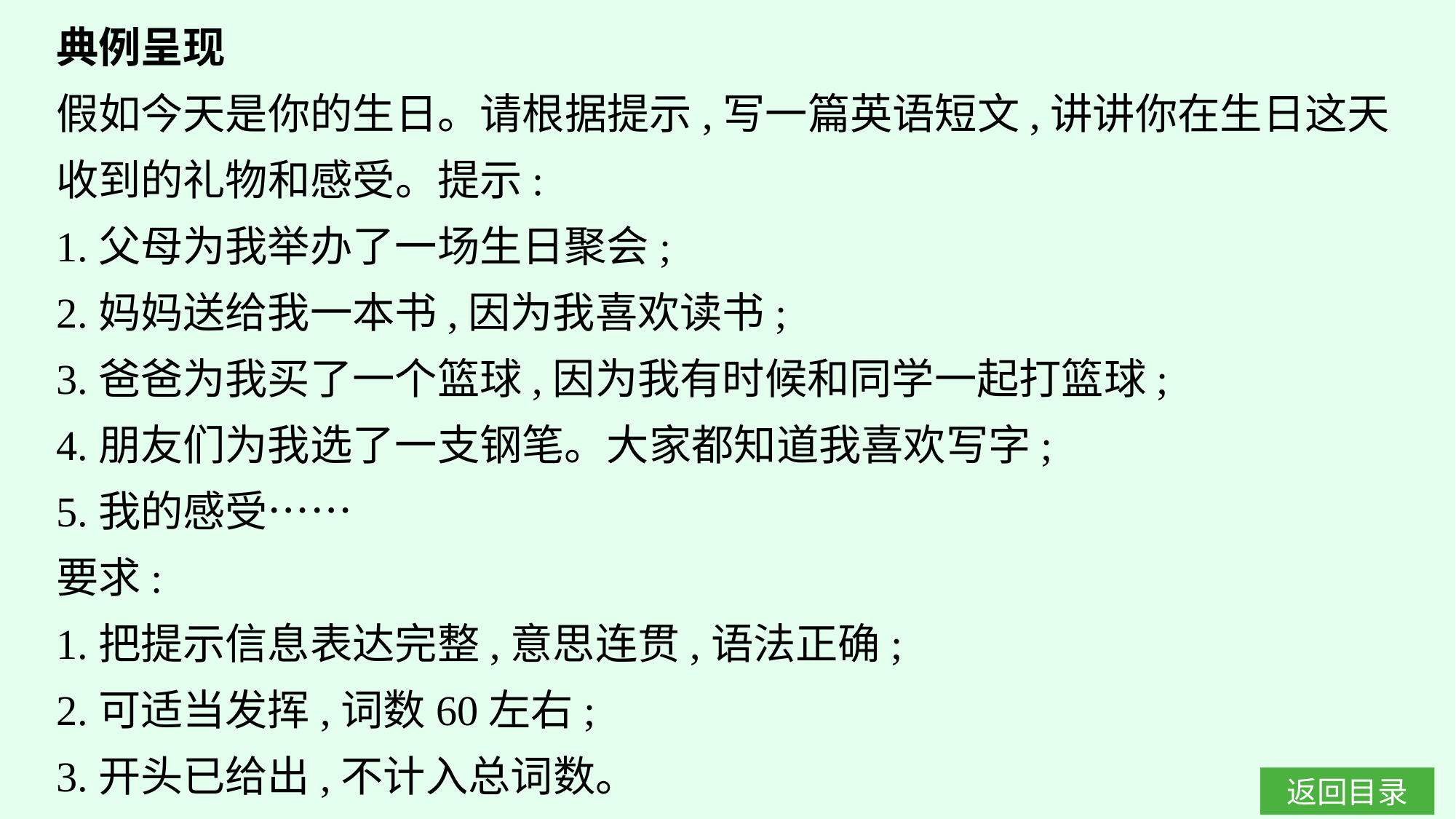

典例呈现
假如今天是你的生日。请根据提示,写一篇英语短文,讲讲你在生日这天收到的礼物和感受。提示:
1.父母为我举办了一场生日聚会;
2.妈妈送给我一本书,因为我喜欢读书;
3.爸爸为我买了一个篮球,因为我有时候和同学一起打篮球;
4.朋友们为我选了一支钢笔。大家都知道我喜欢写字;
5.我的感受……
要求:
1.把提示信息表达完整,意思连贯,语法正确;
2.可适当发挥,词数60左右;
3.开头已给出,不计入总词数。